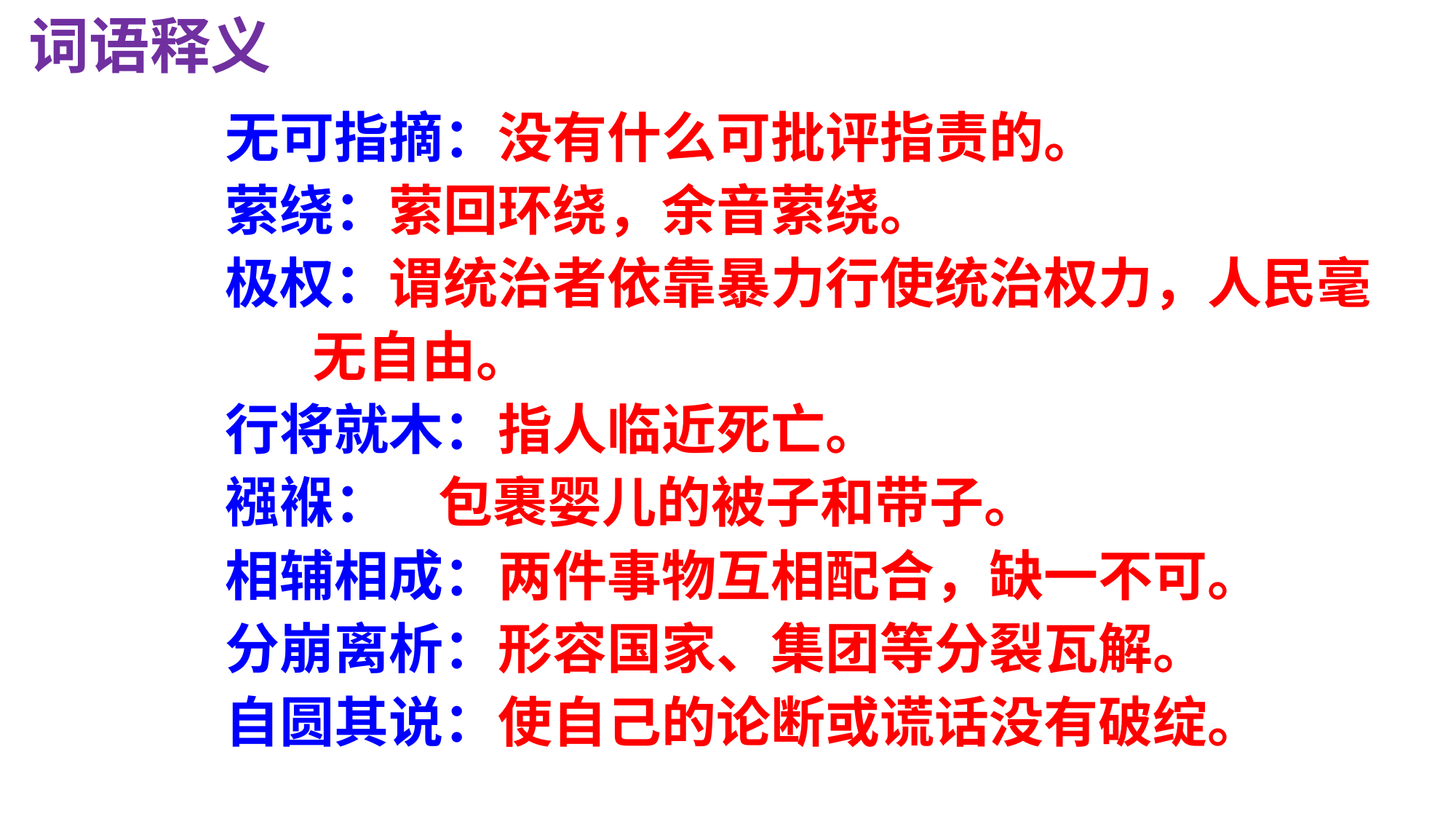

词语释义
无可指摘：没有什么可批评指责的。
萦绕：萦回环绕，余音萦绕。
极权：谓统治者依靠暴力行使统治权力，人民毫
      无自由。
行将就木：指人临近死亡。
襁褓：    包裹婴儿的被子和带子。
相辅相成：两件事物互相配合，缺一不可。
分崩离析：形容国家、集团等分裂瓦解。
自圆其说：使自己的论断或谎话没有破绽。